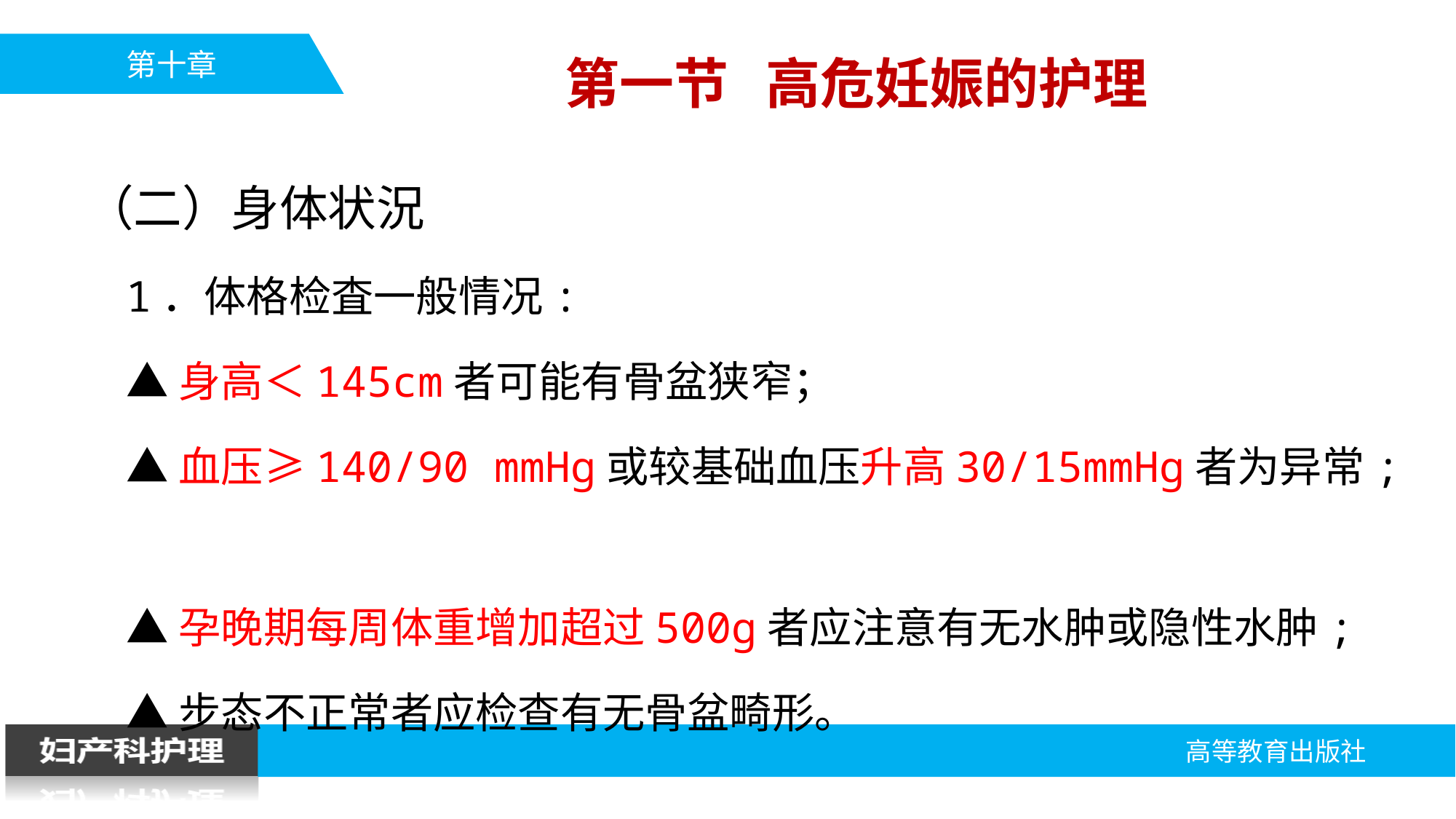

第一节   高危妊娠的护理

（二）身体状況
1．体格检査一般情况:
▲身高＜145cm者可能有骨盆狭窄；
▲血压≥140/90 mmHg或较基础血压升高30/15mmHg者为异常;
▲孕晚期每周体重增加超过500g者应注意有无水肿或隐性水肿;
▲步态不正常者应检查有无骨盆畸形。